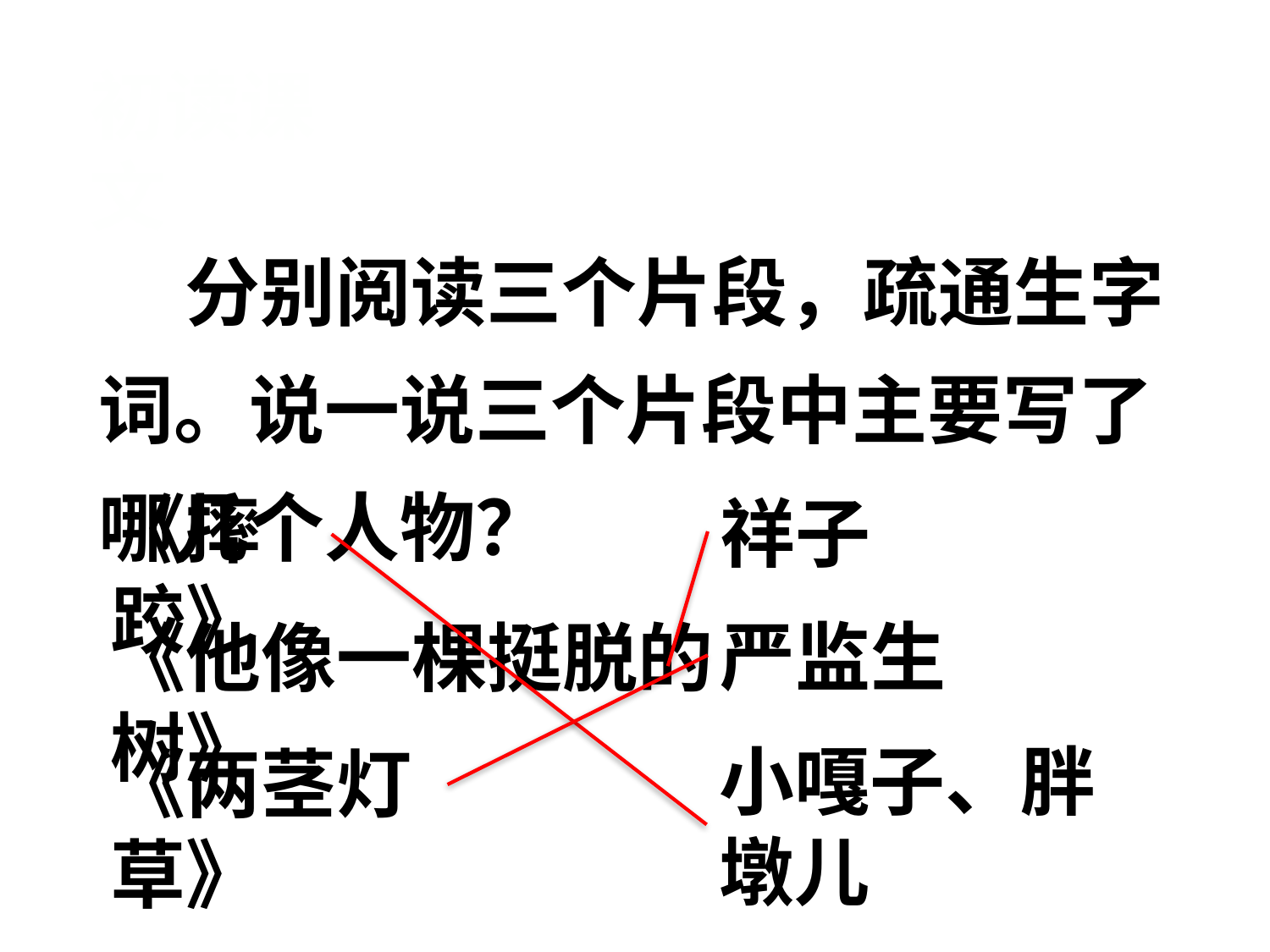

初读课文
    分别阅读三个片段，疏通生字词。说一说三个片段中主要写了哪几个人物？
《摔跤》
祥子
严监生
《他像一棵挺脱的树》
小嘎子、胖墩儿
《两茎灯草》